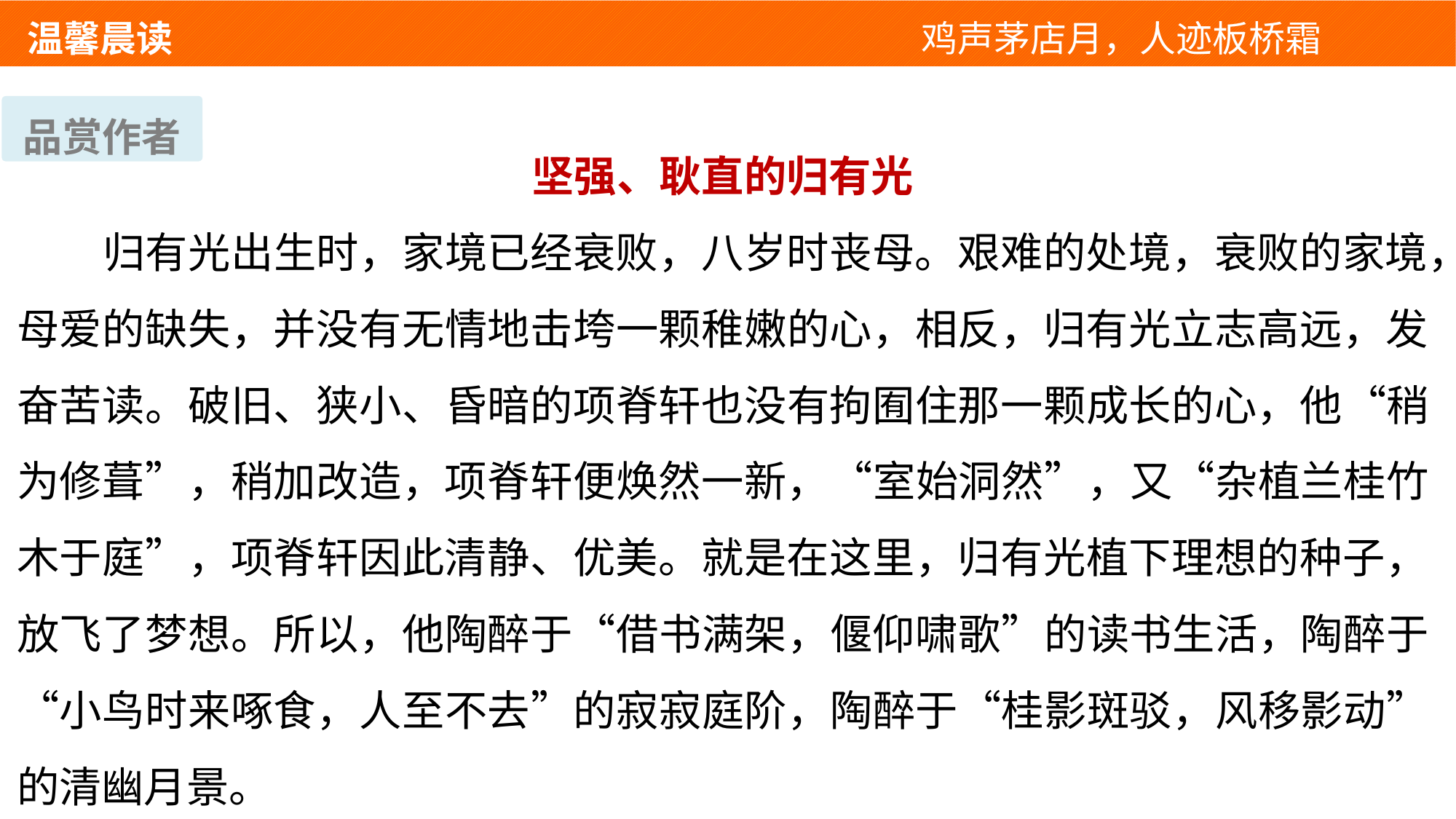

温馨晨读                                     　 　　　　　　　　　　　鸡声茅店月，人迹板桥霜
品赏作者
坚强、耿直的归有光
归有光出生时，家境已经衰败，八岁时丧母。艰难的处境，衰败的家境，母爱的缺失，并没有无情地击垮一颗稚嫩的心，相反，归有光立志高远，发奋苦读。破旧、狭小、昏暗的项脊轩也没有拘囿住那一颗成长的心，他“稍为修葺”，稍加改造，项脊轩便焕然一新，“室始洞然”，又“杂植兰桂竹木于庭”，项脊轩因此清静、优美。就是在这里，归有光植下理想的种子，放飞了梦想。所以，他陶醉于“借书满架，偃仰啸歌”的读书生活，陶醉于“小鸟时来啄食，人至不去”的寂寂庭阶，陶醉于“桂影斑驳，风移影动”的清幽月景。